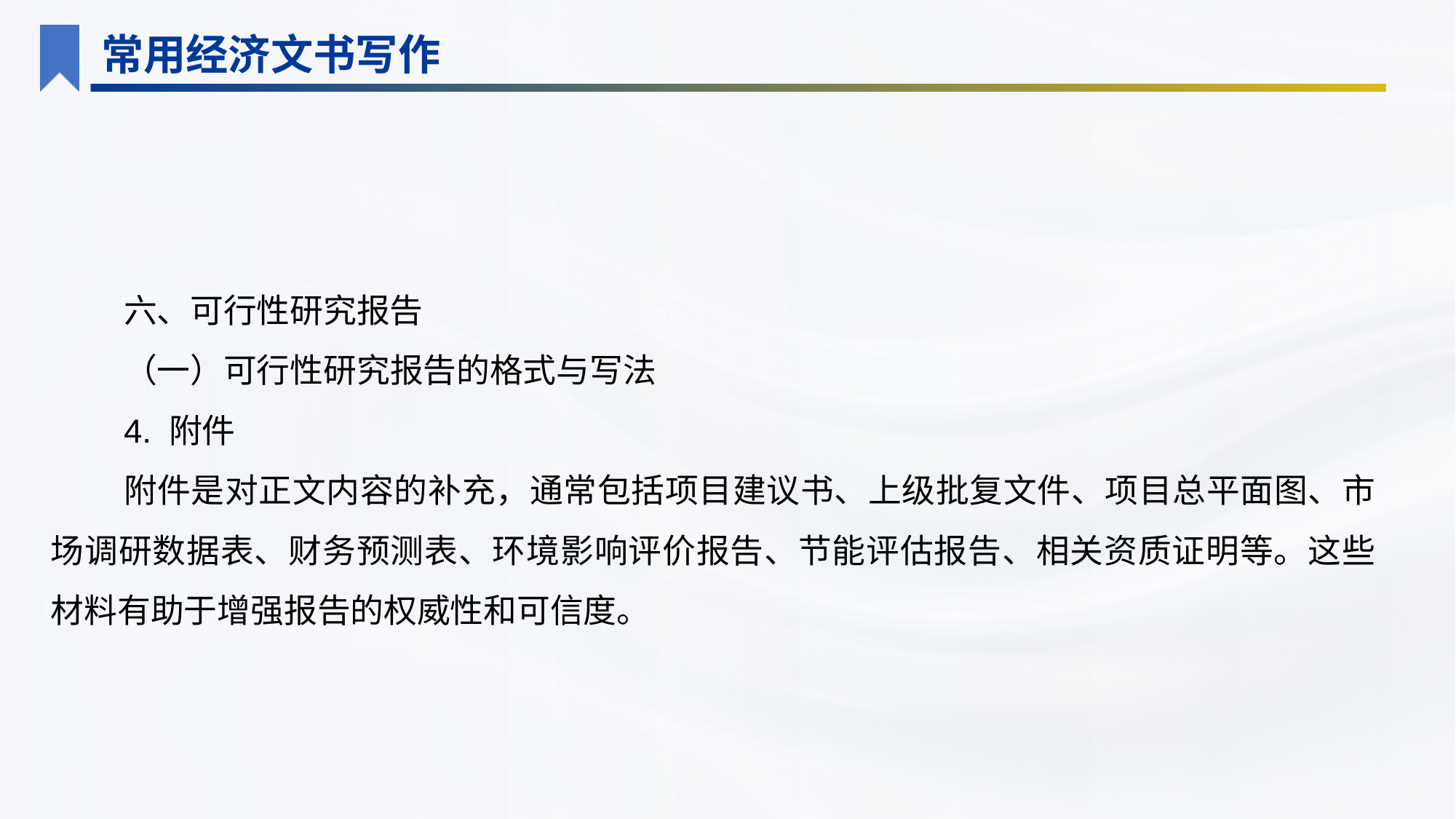

常用经济文书写作
六、可行性研究报告
（一）可行性研究报告的格式与写法
4. 附件
附件是对正文内容的补充，通常包括项目建议书、上级批复文件、项目总平面图、市场调研数据表、财务预测表、环境影响评价报告、节能评估报告、相关资质证明等。这些材料有助于增强报告的权威性和可信度。